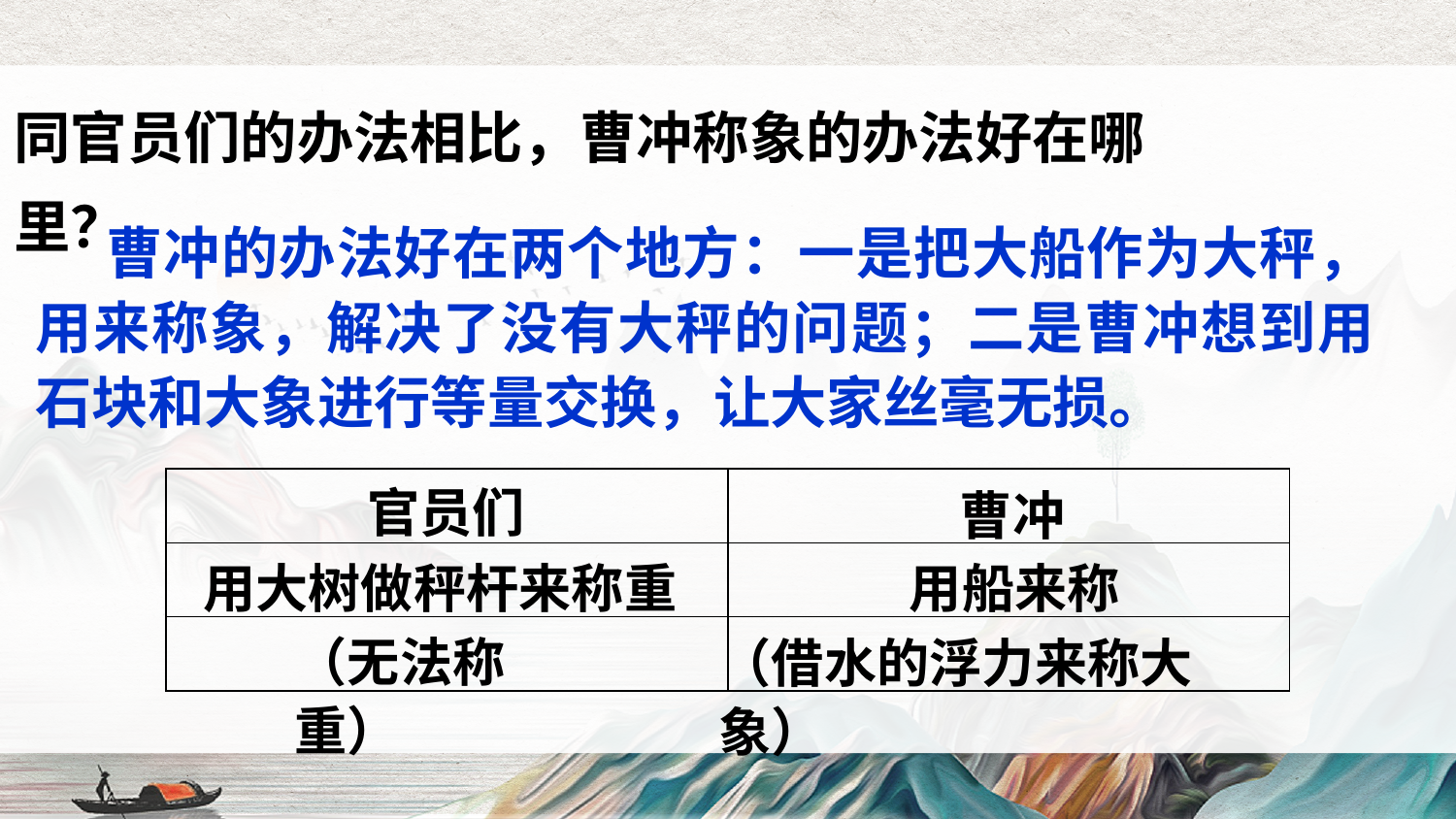

同官员们的办法相比，曹冲称象的办法好在哪里？
    曹冲的办法好在两个地方：一是把大船作为大秤，用来称象，解决了没有大秤的问题；二是曹冲想到用石块和大象进行等量交换，让大家丝毫无损。
官员们
|  |  |
| --- | --- |
|  |  |
|  |  |
曹冲
用大树做秤杆来称重
用船来称
（无法称重）
（借水的浮力来称大象）